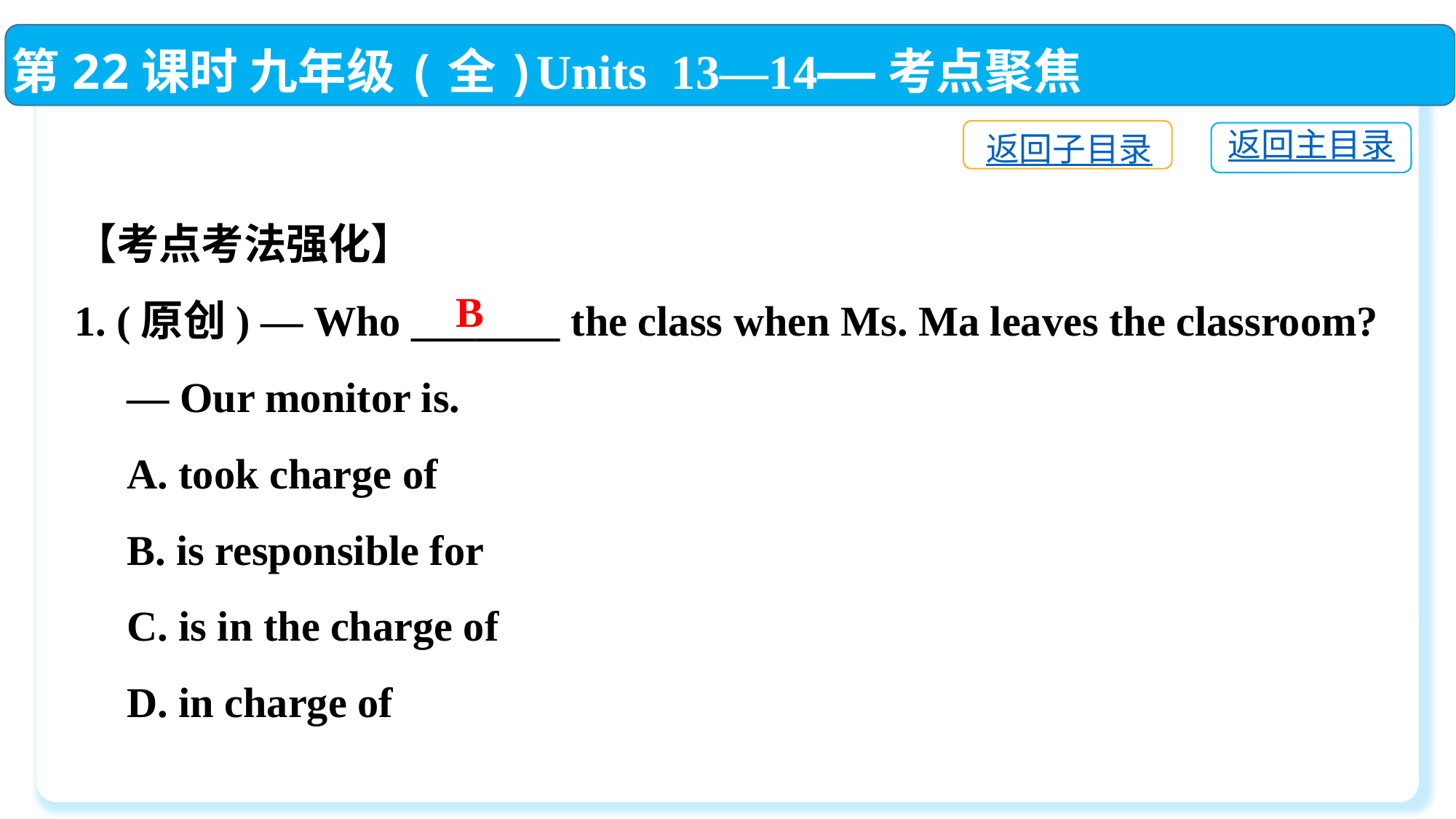

第22课时 九年级(全)Units  13—14——考点聚焦

返回子目录
返回主目录
【考点考法强化】
1. (原创) — Who _______ the class when Ms. Ma leaves the classroom?
     — Our monitor is.
     A. took charge of
     B. is responsible for
     C. is in the charge of
     D. in charge of

B